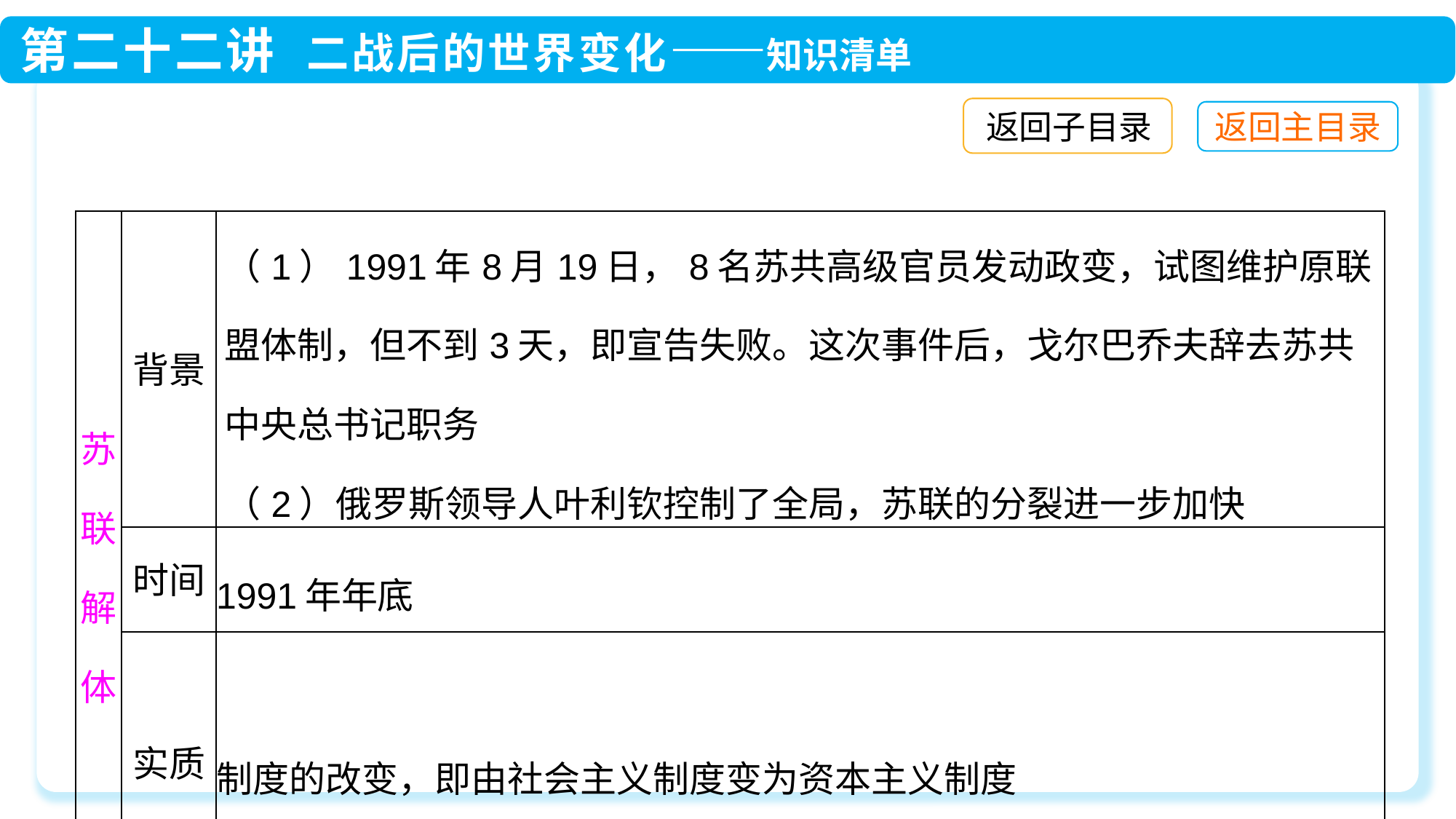

返回子目录
| 苏联解体 | 背景 | （1）1991年8月19日，8名苏共高级官员发动政变，试图维护原联盟体制，但不到3天，即宣告失败。这次事件后，戈尔巴乔夫辞去苏共中央总书记职务 （2）俄罗斯领导人叶利钦控制了全局，苏联的分裂进一步加快 |
| --- | --- | --- |
|  | 时间 | 1991年年底 |
|  | 实质 | 制度的改变，即由社会主义制度变为资本主义制度 |